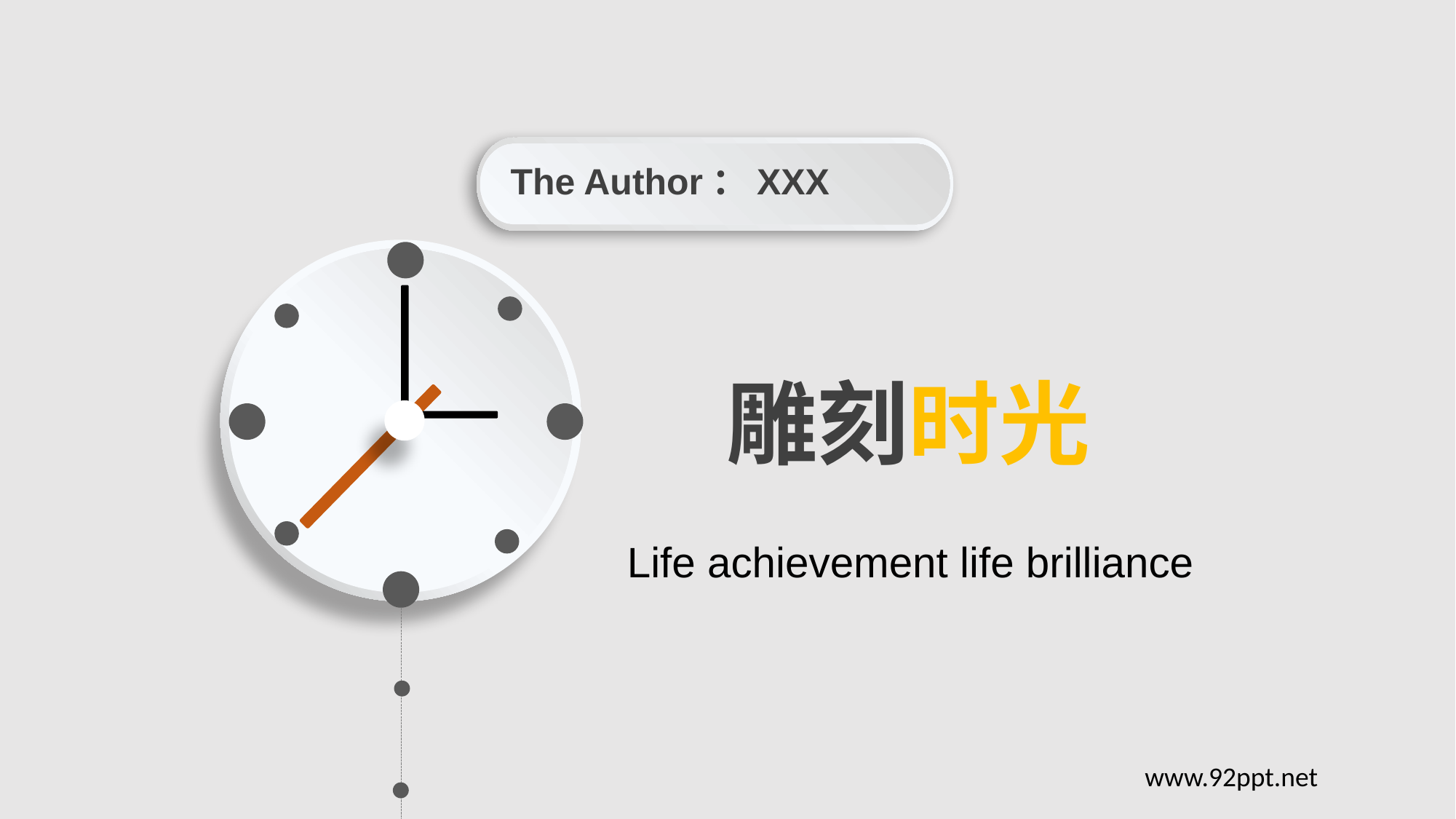

The Author：XXX

雕刻时光
Life achievement life brilliance

www.92ppt.net